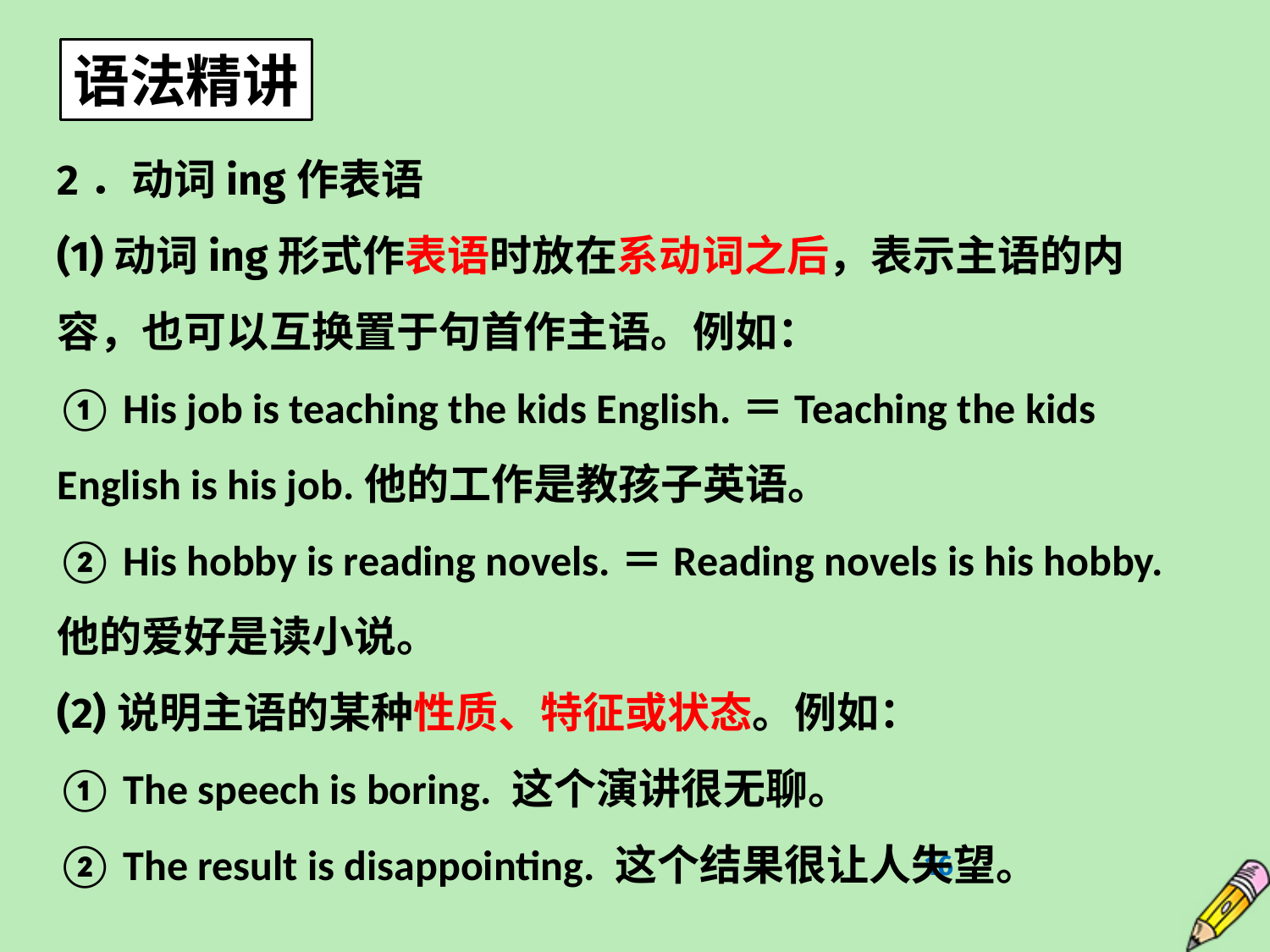

语法精讲
2．动词­ing作表语
(1)动词­ing形式作表语时放在系动词之后，表示主语的内容，也可以互换置于句首作主语。例如：
① His job is teaching the kids English.＝Teaching the kids English is his job.他的工作是教孩子英语。
② His hobby is reading novels.＝Reading novels is his hobby.他的爱好是读小说。
(2)说明主语的某种性质、特征或状态。例如：
① The speech is boring. 这个演讲很无聊。
② The result is disappointing. 这个结果很让人失望。
16